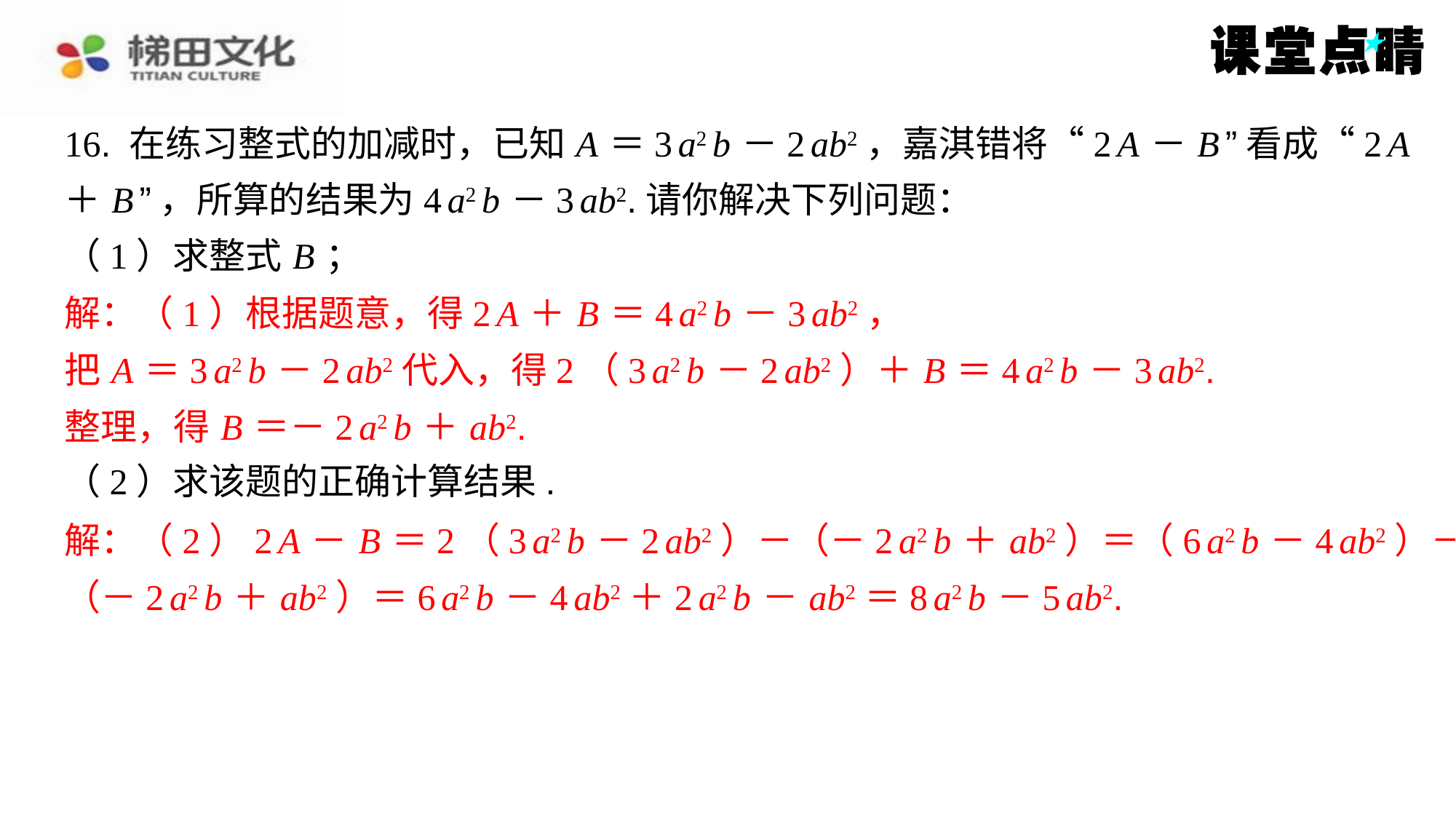

16. 在练习整式的加减时，已知 A ＝3 a2 b －2 ab2，嘉淇错将“2 A － B ”看成“2 A
＋ B ”，所算的结果为4 a2 b －3 ab2.请你解决下列问题：
（1）求整式 B ；
解：（1）根据题意，得2 A ＋ B ＝4 a2 b －3 ab2，
把 A ＝3 a2 b －2 ab2代入，得2（3 a2 b －2 ab2）＋ B ＝4 a2 b －3 ab2.
整理，得 B ＝－2 a2 b ＋ ab2.
（2）求该题的正确计算结果.
解：（2）2 A － B ＝2（3 a2 b －2 ab2）－（－2 a2 b ＋ ab2）＝（6 a2 b －4 ab2）－
（－2 a2 b ＋ ab2）＝6 a2 b －4 ab2＋2 a2 b － ab2＝8 a2 b －5 ab2.
解：（1）根据题意，得2 A ＋ B ＝4 a2 b －3 ab2，
把 A ＝3 a2 b －2 ab2代入，得2（3 a2 b －2 ab2）＋ B ＝4 a2 b －3 ab2.
整理，得 B ＝－2 a2 b ＋ ab2.
解：（2）2 A － B ＝2（3 a2 b －2 ab2）－（－2 a2 b ＋ ab2）＝（6 a2 b －4 ab2）－
（－2 a2 b ＋ ab2）＝6 a2 b －4 ab2＋2 a2 b － ab2＝8 a2 b －5 ab2.